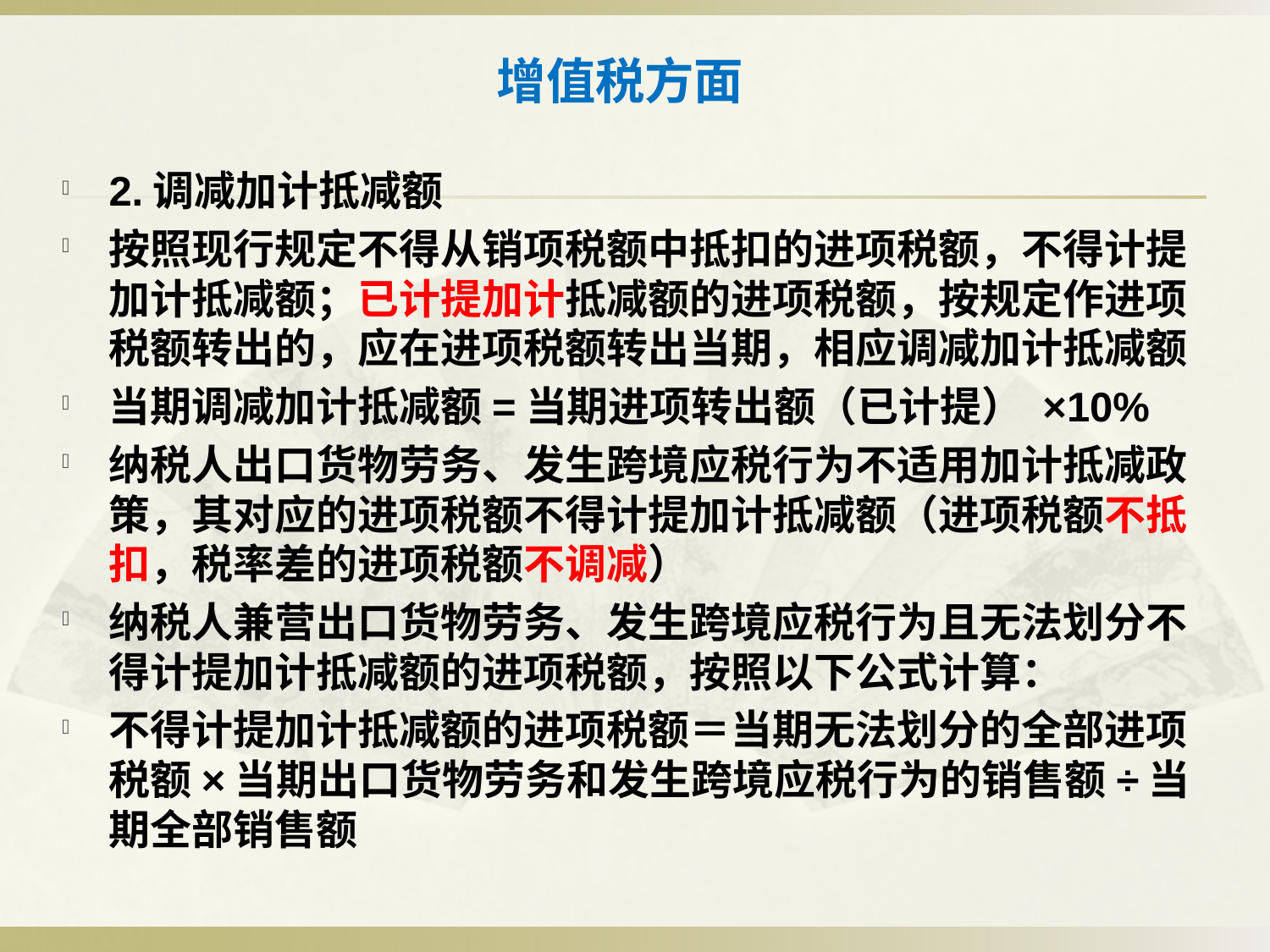

# 增值税方面
2.调减加计抵减额
按照现行规定不得从销项税额中抵扣的进项税额，不得计提加计抵减额；已计提加计抵减额的进项税额，按规定作进项税额转出的，应在进项税额转出当期，相应调减加计抵减额
当期调减加计抵减额=当期进项转出额（已计提） ×10%
纳税人出口货物劳务、发生跨境应税行为不适用加计抵减政策，其对应的进项税额不得计提加计抵减额（进项税额不抵扣，税率差的进项税额不调减）
纳税人兼营出口货物劳务、发生跨境应税行为且无法划分不得计提加计抵减额的进项税额，按照以下公式计算：
不得计提加计抵减额的进项税额＝当期无法划分的全部进项税额×当期出口货物劳务和发生跨境应税行为的销售额÷当期全部销售额